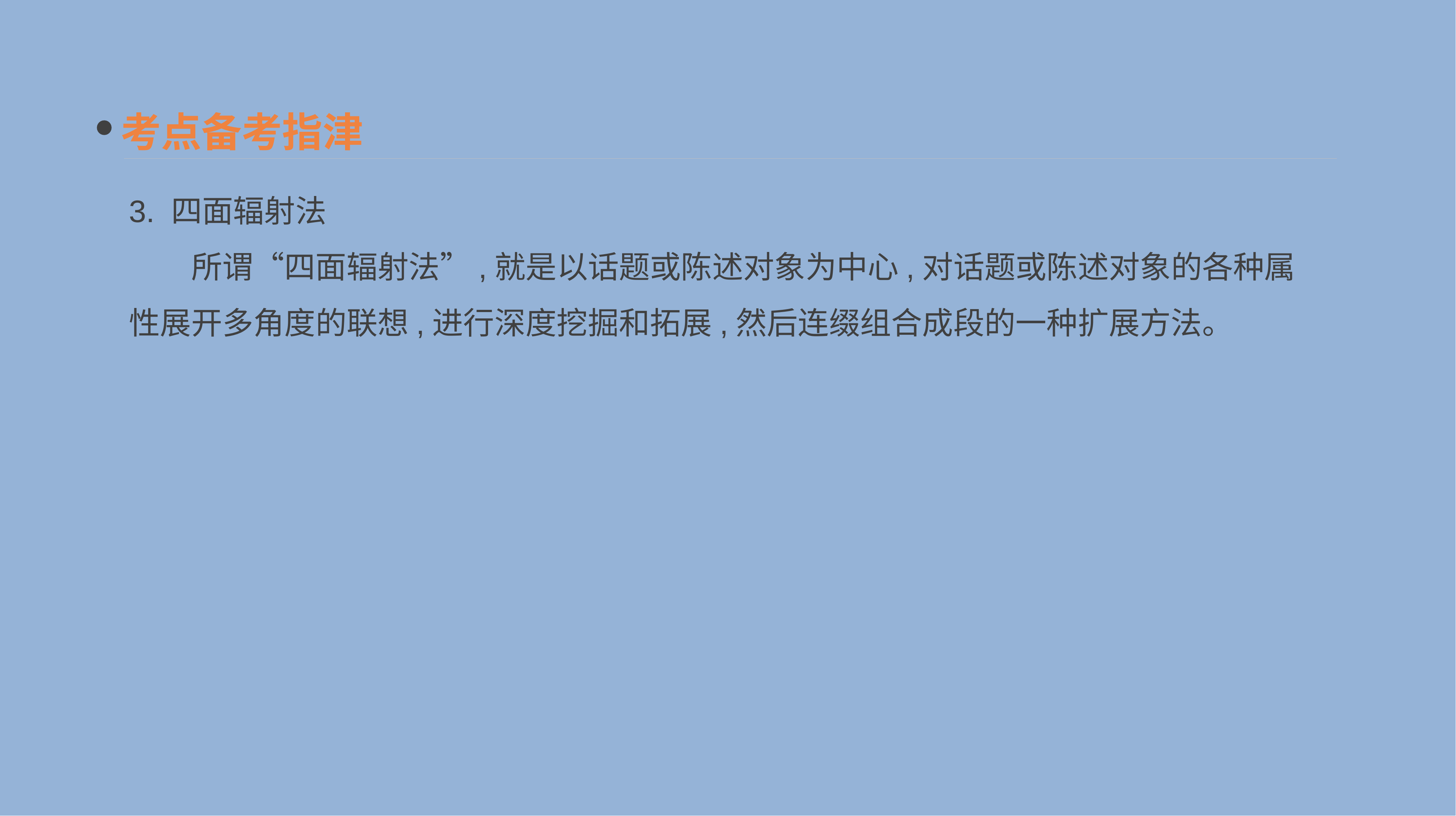

考点备考指津

3. 四面辐射法
　　所谓“四面辐射法”,就是以话题或陈述对象为中心,对话题或陈述对象的各种属性展开多角度的联想,进行深度挖掘和拓展,然后连缀组合成段的一种扩展方法。